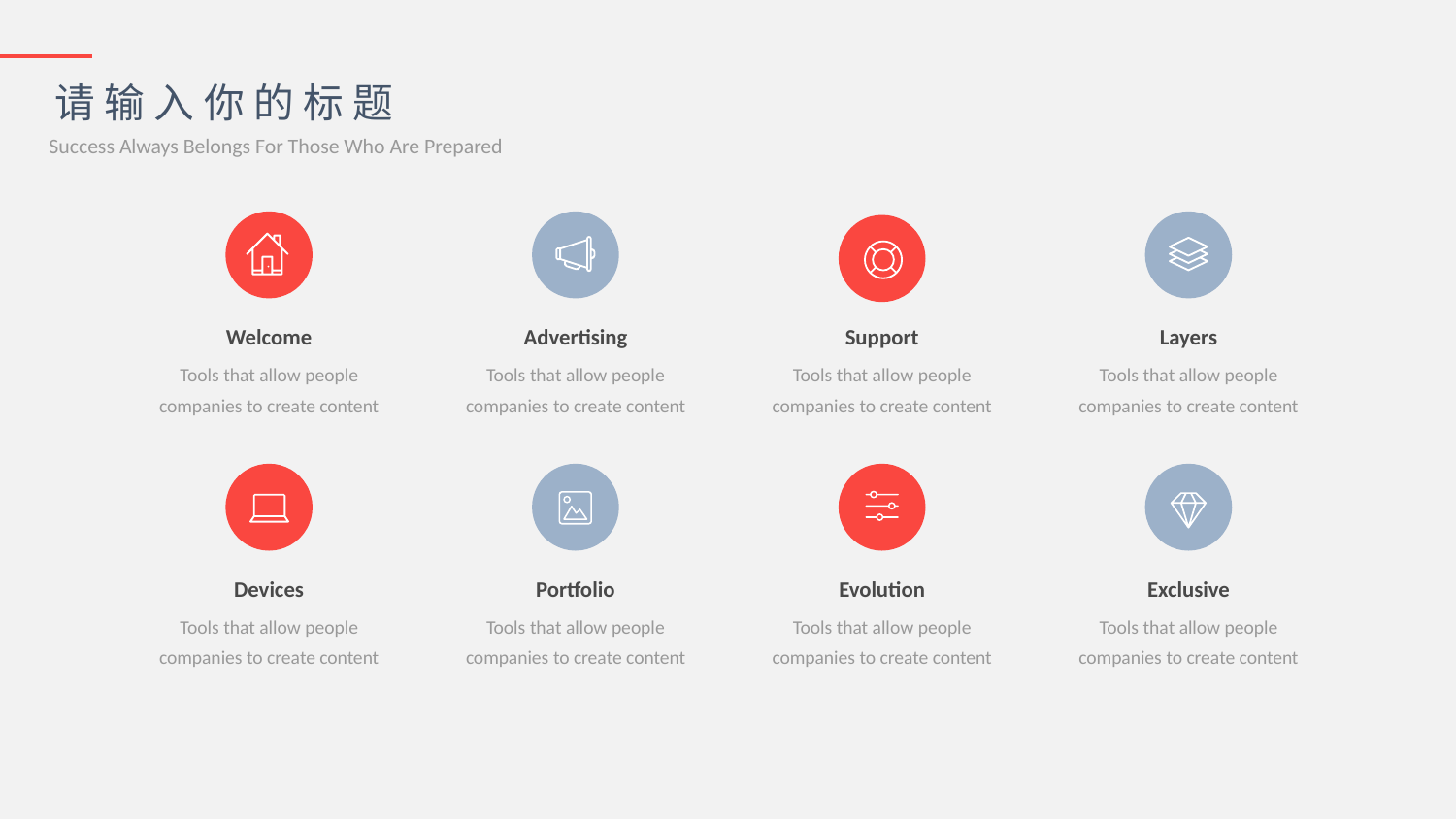

请输入你的标题
Success Always Belongs For Those Who Are Prepared

Welcome
Advertising
Support
Layers
Tools that allow people companies to create content
Tools that allow people companies to create content
Tools that allow people companies to create content
Tools that allow people companies to create content

Devices
Portfolio
Evolution
Exclusive
Tools that allow people companies to create content
Tools that allow people companies to create content
Tools that allow people companies to create content
Tools that allow people companies to create content